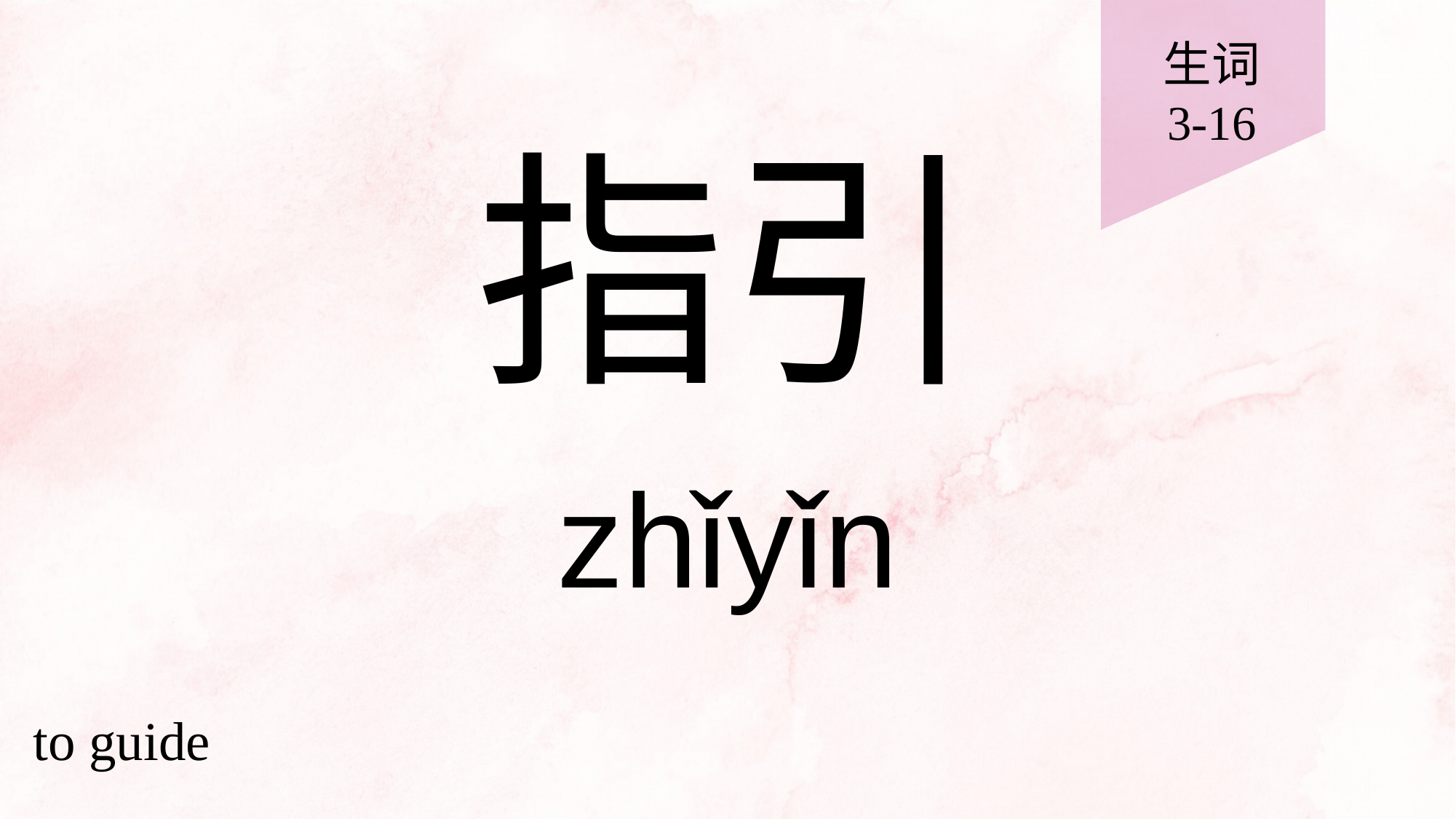

生词
3-16
# 指引
zhǐyǐn
to guide